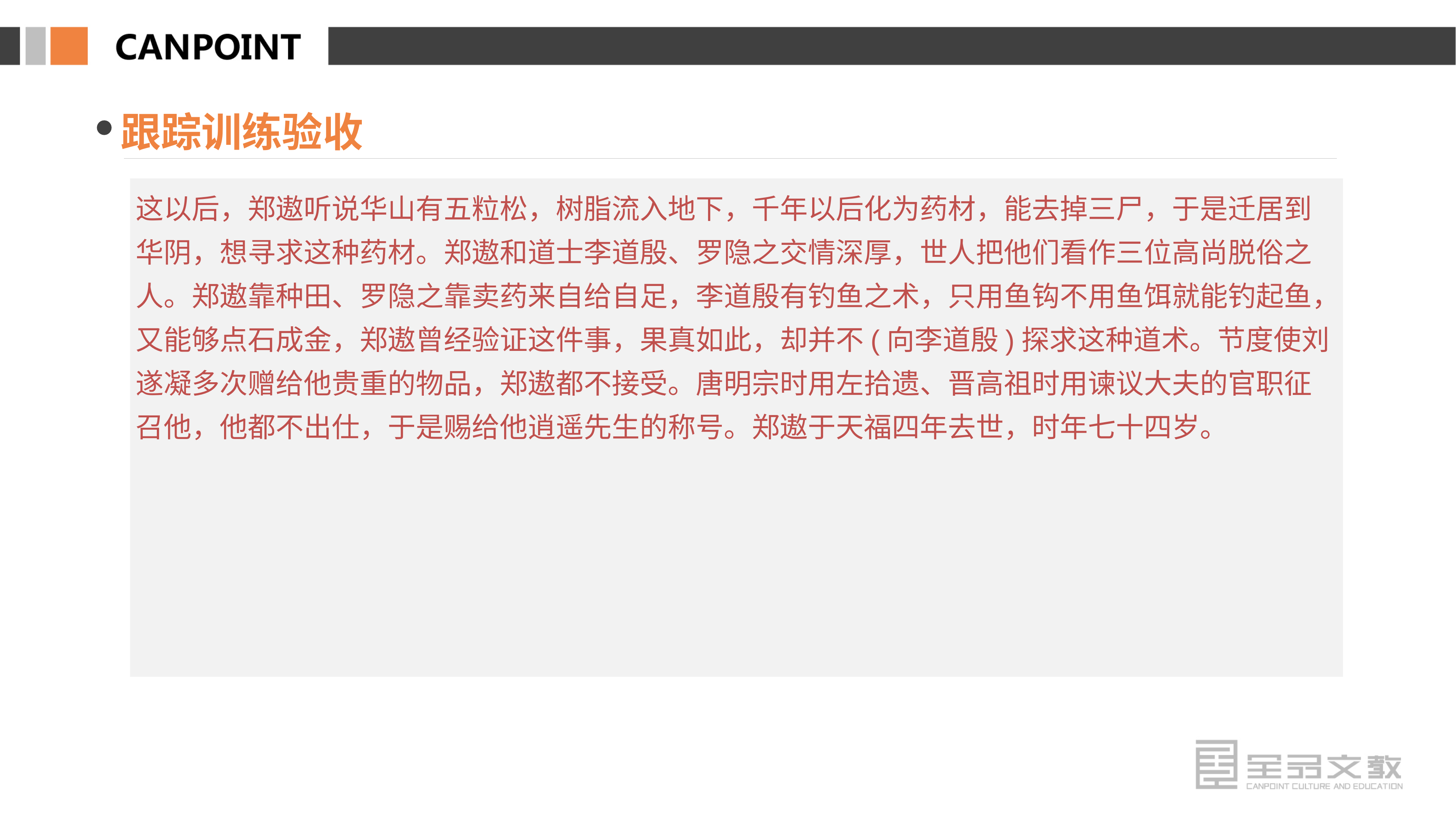

跟踪训练验收

这以后，郑遨听说华山有五粒松，树脂流入地下，千年以后化为药材，能去掉三尸，于是迁居到华阴，想寻求这种药材。郑遨和道士李道殷、罗隐之交情深厚，世人把他们看作三位高尚脱俗之人。郑遨靠种田、罗隐之靠卖药来自给自足，李道殷有钓鱼之术，只用鱼钩不用鱼饵就能钓起鱼，又能够点石成金，郑遨曾经验证这件事，果真如此，却并不(向李道殷)探求这种道术。节度使刘遂凝多次赠给他贵重的物品，郑遨都不接受。唐明宗时用左拾遗、晋高祖时用谏议大夫的官职征召他，他都不出仕，于是赐给他逍遥先生的称号。郑遨于天福四年去世，时年七十四岁。